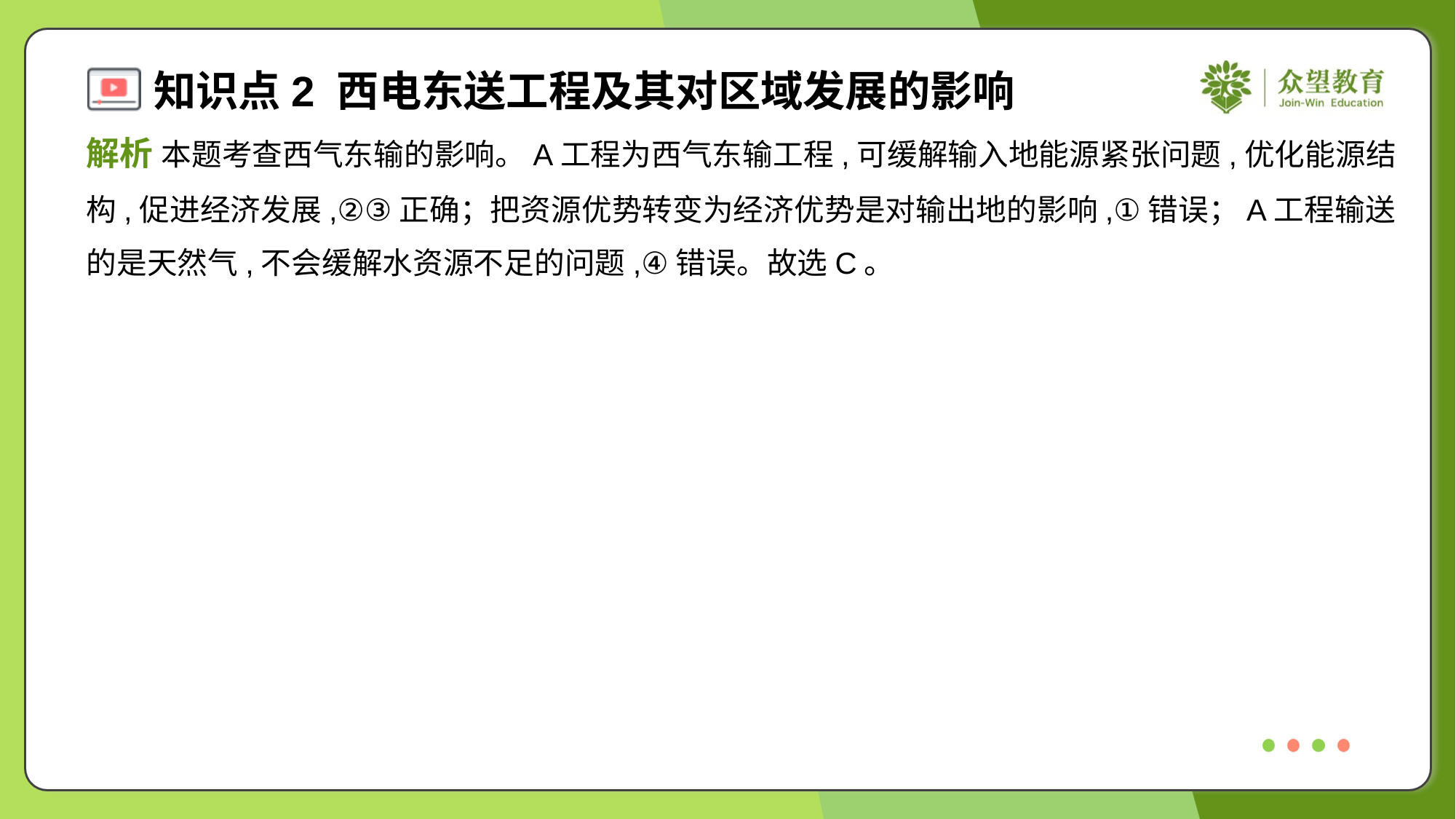

解析 本题考查西气东输的影响。A工程为西气东输工程,可缓解输入地能源紧张问题,优化能源结
构,促进经济发展,②③正确；把资源优势转变为经济优势是对输出地的影响,①错误；A工程输送
的是天然气,不会缓解水资源不足的问题,④错误。故选C。